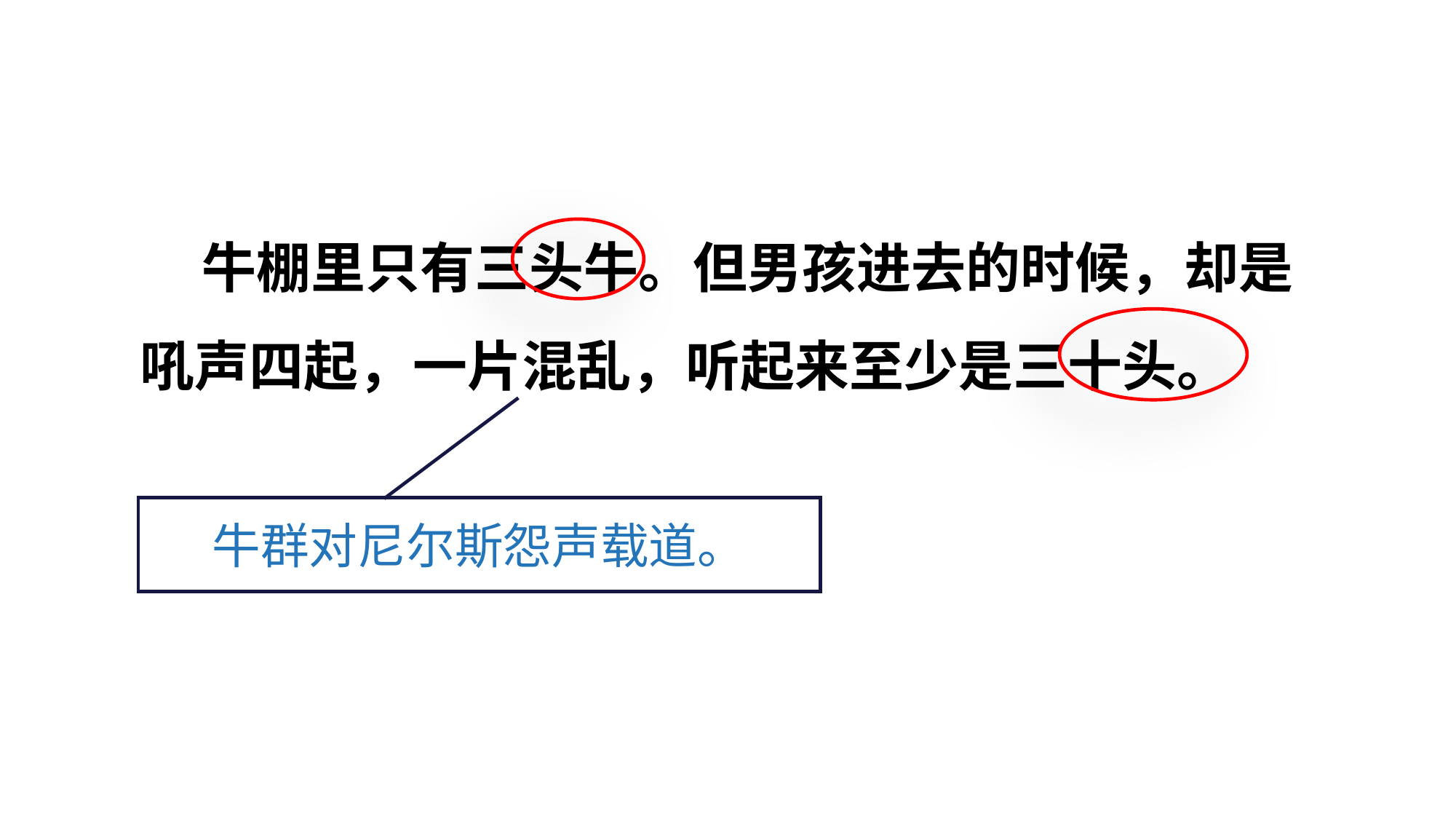

牛棚里只有三头牛。但男孩进去的时候，却是吼声四起，一片混乱，听起来至少是三十头。

牛群对尼尔斯怨声载道。